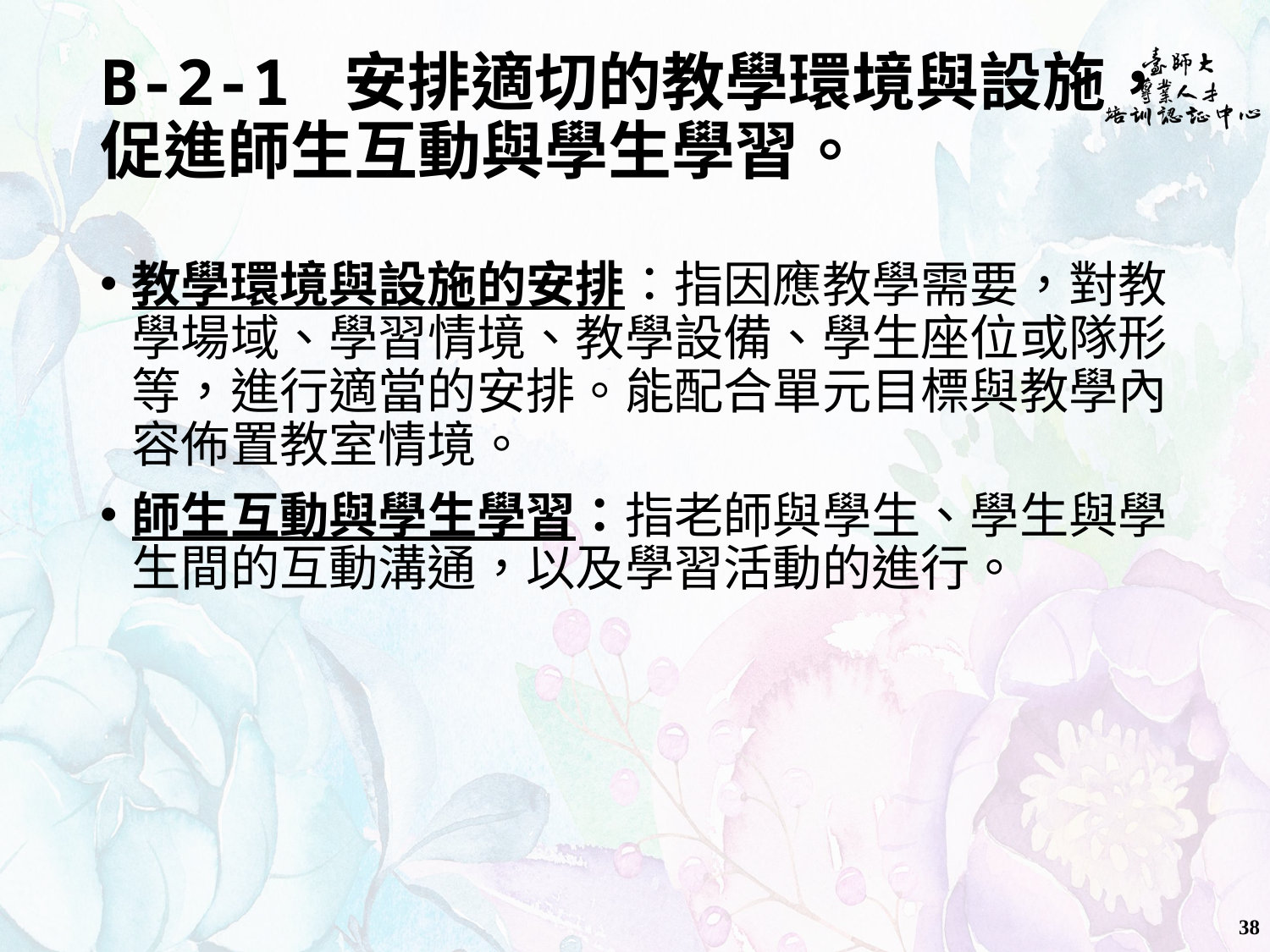

# B-2-1 安排適切的教學環境與設施，促進師生互動與學生學習。
教學環境與設施的安排：指因應教學需要，對教學場域、學習情境、教學設備、學生座位或隊形等，進行適當的安排。能配合單元目標與教學內容佈置教室情境。
師生互動與學生學習：指老師與學生、學生與學生間的互動溝通，以及學習活動的進行。
38